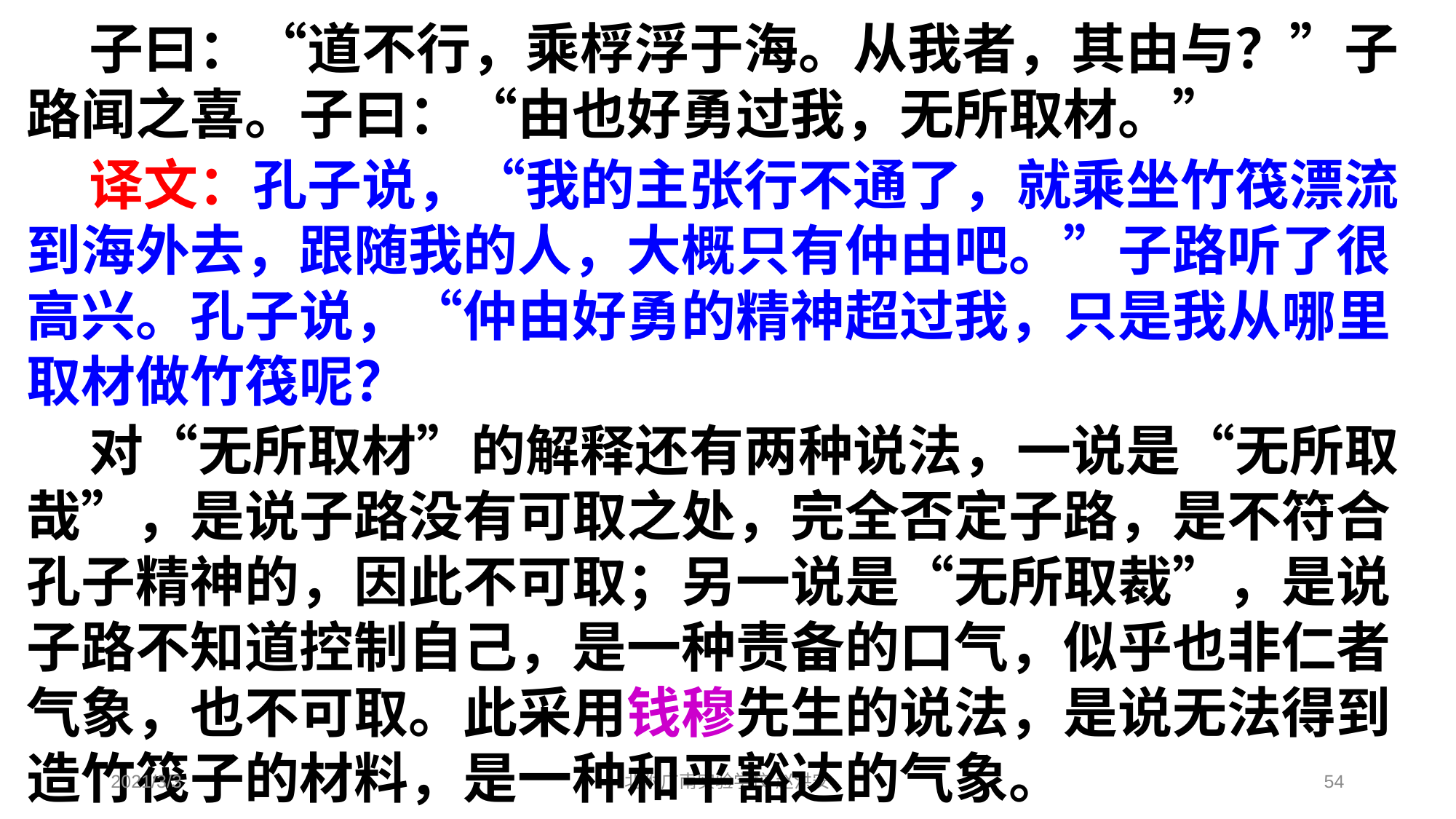

子曰：“道不行，乘桴浮于海。从我者，其由与？”子路闻之喜。子曰：“由也好勇过我，无所取材。”
    译文：孔子说，“我的主张行不通了，就乘坐竹筏漂流到海外去，跟随我的人，大概只有仲由吧。”子路听了很高兴。孔子说，“仲由好勇的精神超过我，只是我从哪里取材做竹筏呢？
    对“无所取材”的解释还有两种说法，一说是“无所取哉”，是说子路没有可取之处，完全否定子路，是不符合孔子精神的，因此不可取；另一说是“无所取裁”，是说子路不知道控制自己，是一种责备的口气，似乎也非仁者气象，也不可取。此采用钱穆先生的说法，是说无法得到造竹筏子的材料，是一种和平豁达的气象。
2021/3/3
北附广南实验学校 赵洪安
54